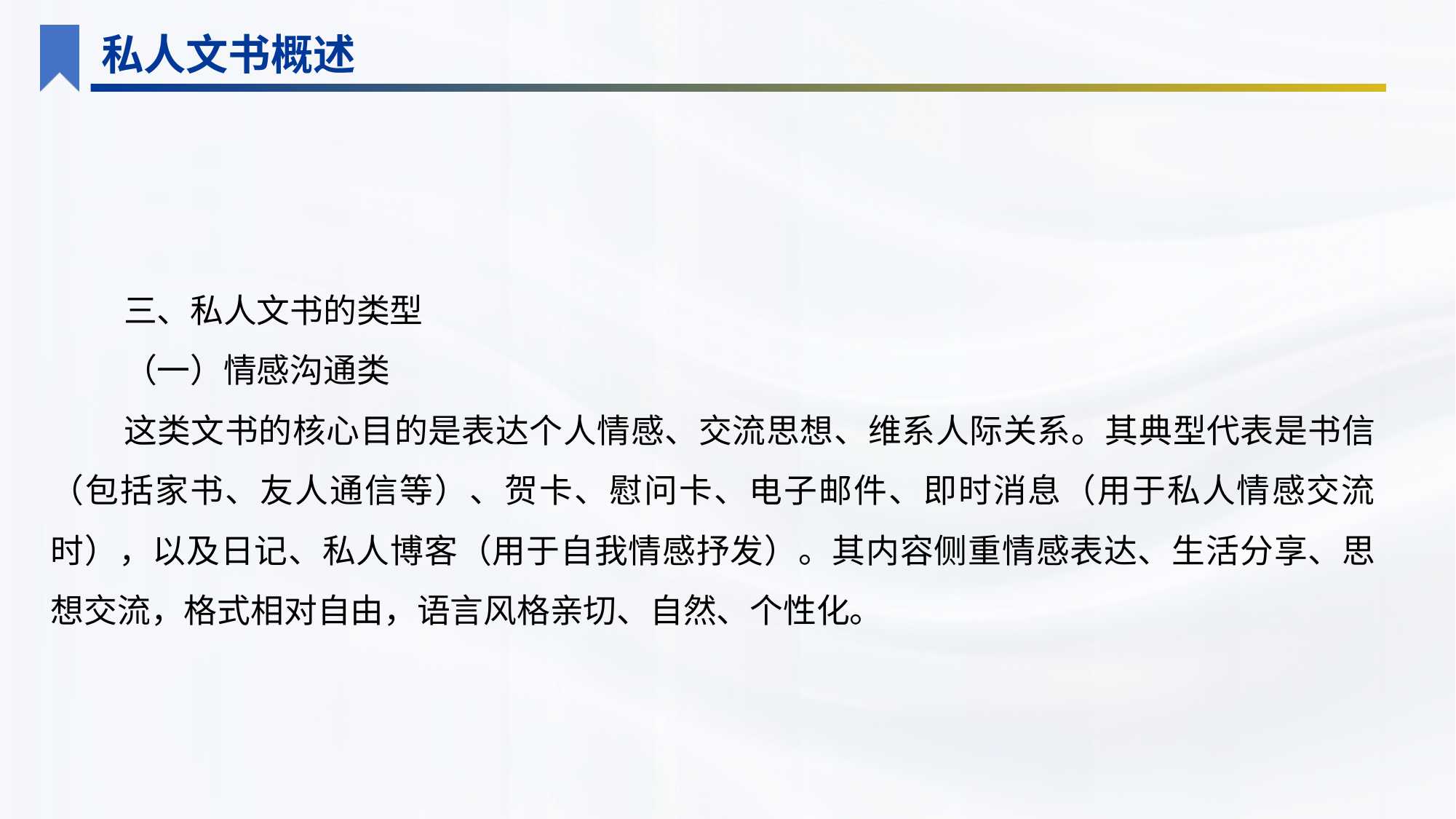

私人文书概述
三、私人文书的类型
（一）情感沟通类
这类文书的核心目的是表达个人情感、交流思想、维系人际关系。其典型代表是书信（包括家书、友人通信等）、贺卡、慰问卡、电子邮件、即时消息（用于私人情感交流时），以及日记、私人博客（用于自我情感抒发）。其内容侧重情感表达、生活分享、思想交流，格式相对自由，语言风格亲切、自然、个性化。